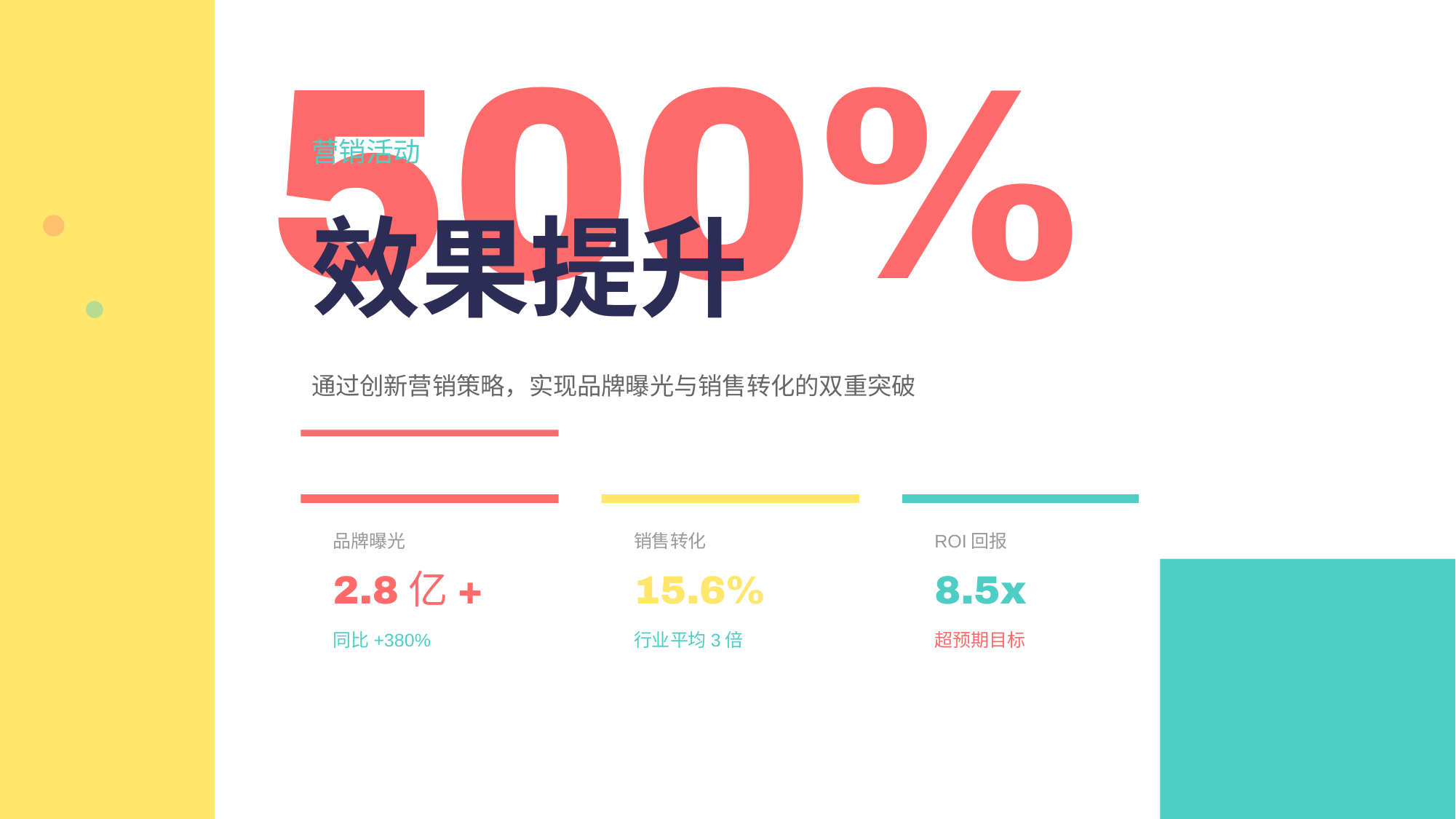

500%
营销活动
效果提升

通过创新营销策略，实现品牌曝光与销售转化的双重突破

品牌曝光
销售转化
ROI回报
2.8亿+
15.6%
8.5x

同比+380%
行业平均3倍
超预期目标